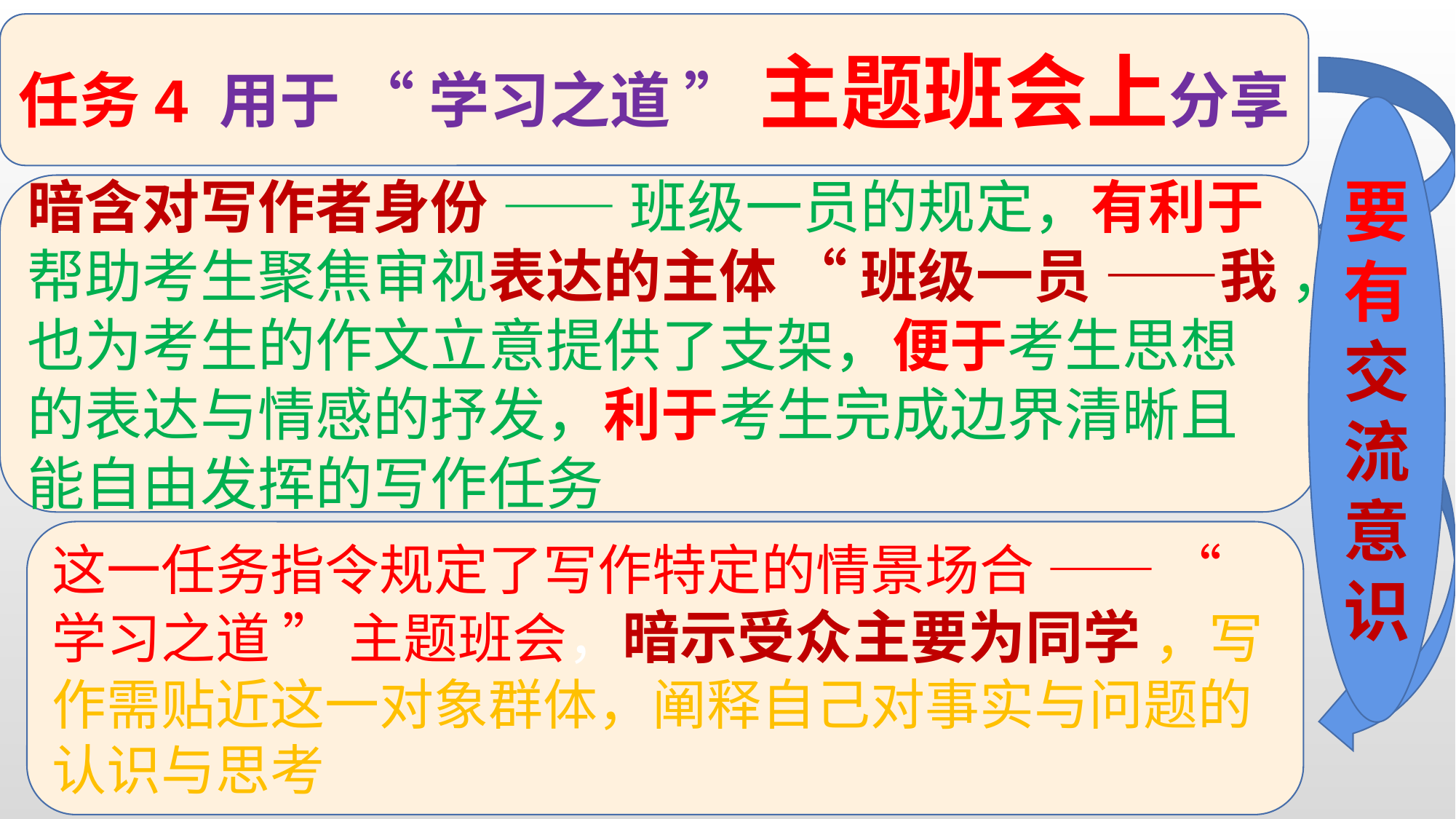

任务4 用于 “ 学习之道 ” 主题班会上分享

要有交流意识
暗含对写作者身份 —— 班级一员的规定，有利于帮助考生聚焦审视表达的主体 “ 班级一员 ——我 ，也为考生的作文立意提供了支架，便于考生思想的表达与情感的抒发，利于考生完成边界清晰且能自由发挥的写作任务

这一任务指令规定了写作特定的情景场合 —— “ 学习之道 ” 主题班会，暗示受众主要为同学 ，写作需贴近这一对象群体，阐释自己对事实与问题的认识与思考